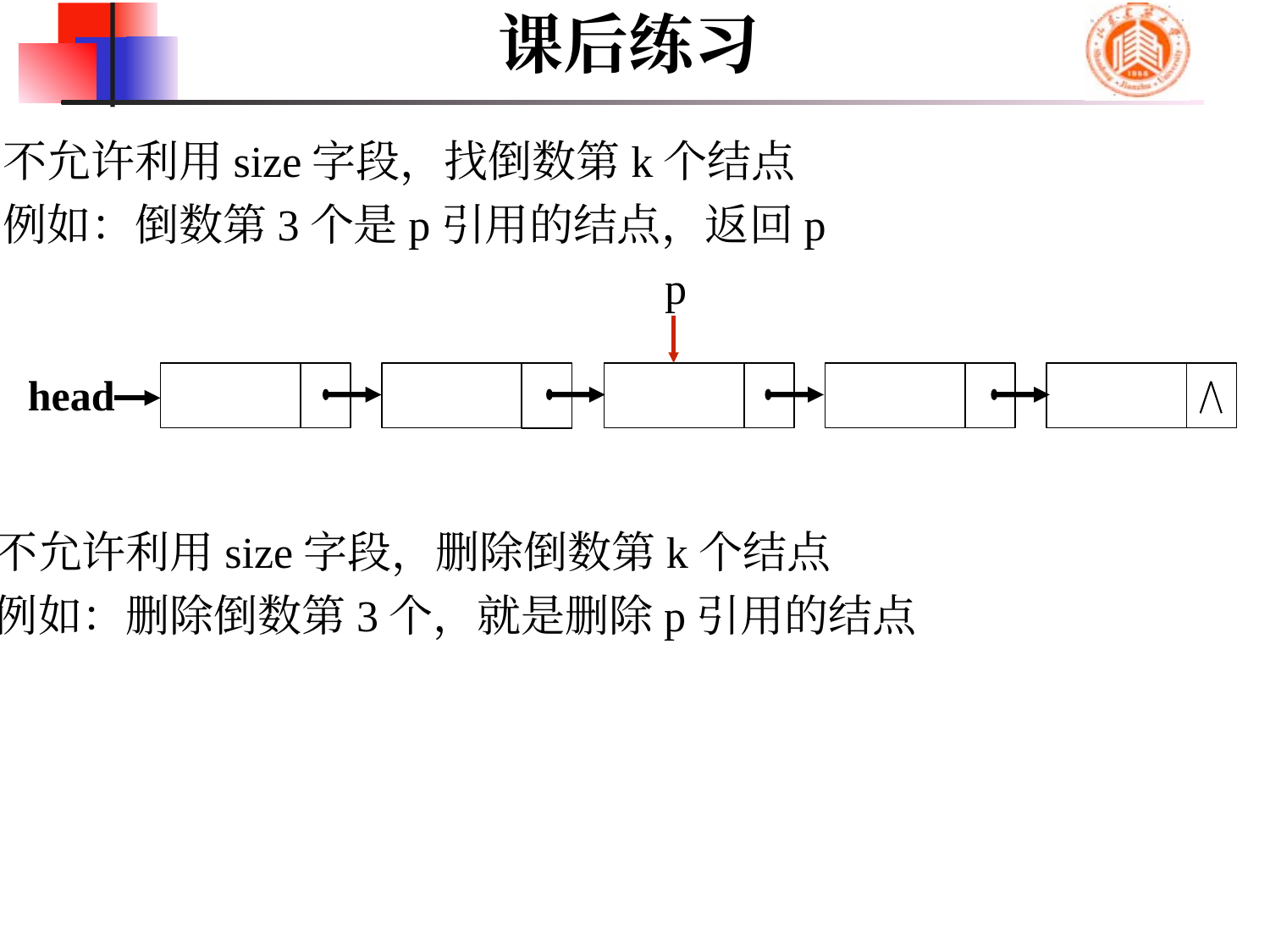

课后练习
不允许利用size字段，找倒数第k个结点
例如：倒数第3个是p引用的结点，返回p
p

1

2

3

4

5

head

不允许利用size字段，删除倒数第k个结点
例如：删除倒数第3个，就是删除p引用的结点